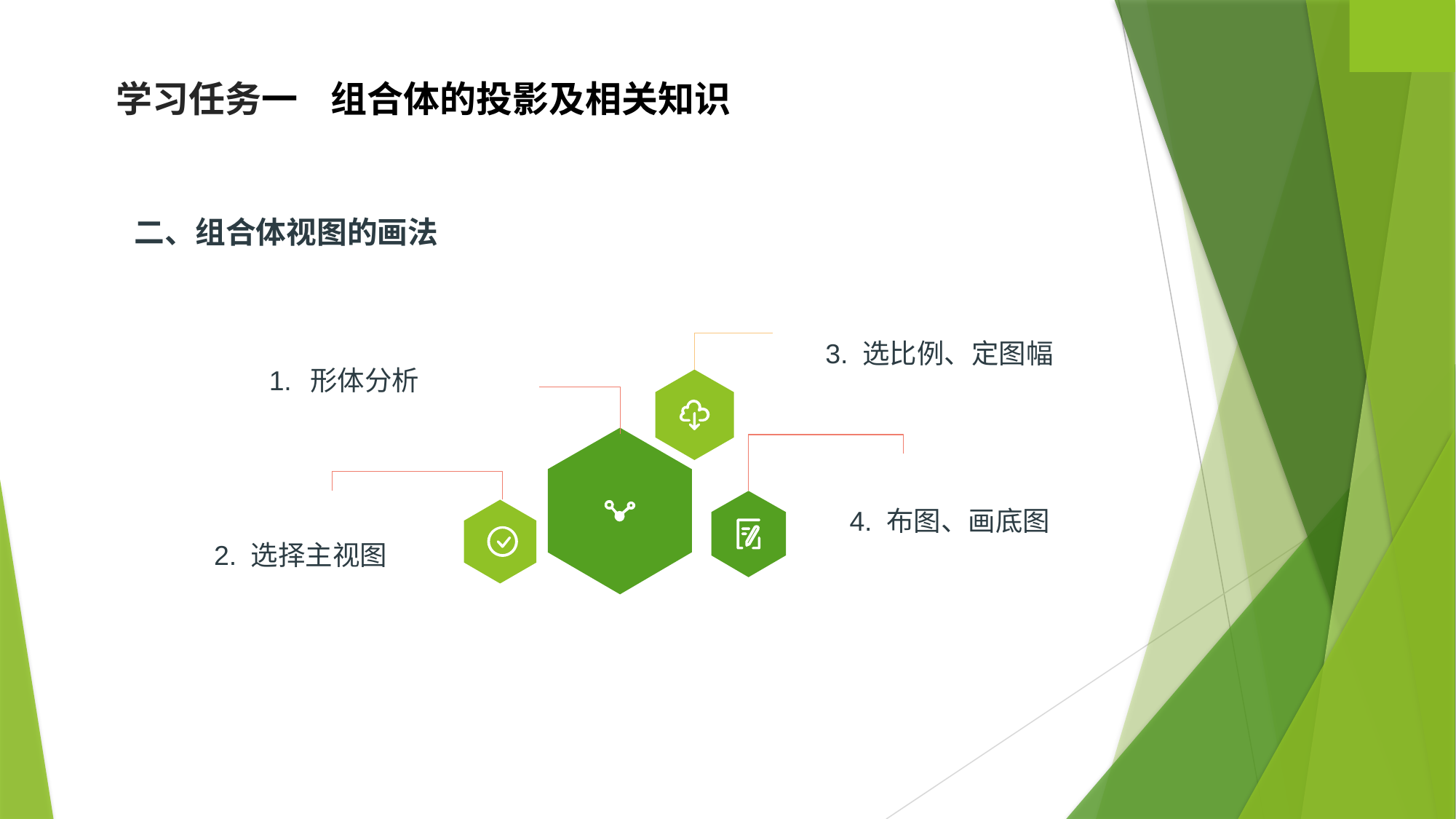

学习任务一    组合体的投影及相关知识

二、组合体视图的画法

3. 选比例、定图幅
形体分析

4. 布图、画底图

2. 选择主视图